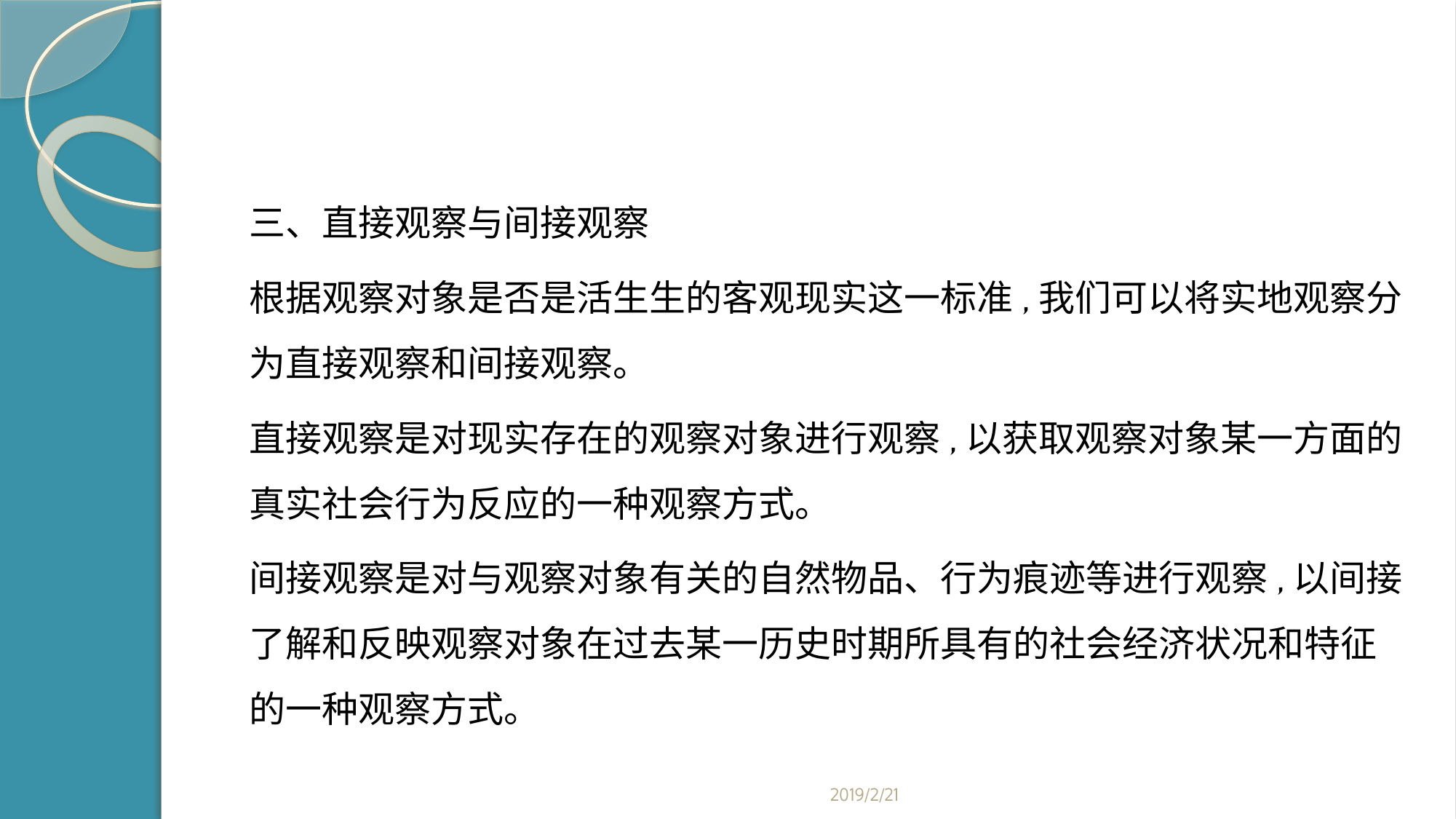

#
三、直接观察与间接观察
根据观察对象是否是活生生的客观现实这一标准,我们可以将实地观察分为直接观察和间接观察。
直接观察是对现实存在的观察对象进行观察,以获取观察对象某一方面的真实社会行为反应的一种观察方式。
间接观察是对与观察对象有关的自然物品、行为痕迹等进行观察,以间接了解和反映观察对象在过去某一历史时期所具有的社会经济状况和特征的一种观察方式。
2019/2/21